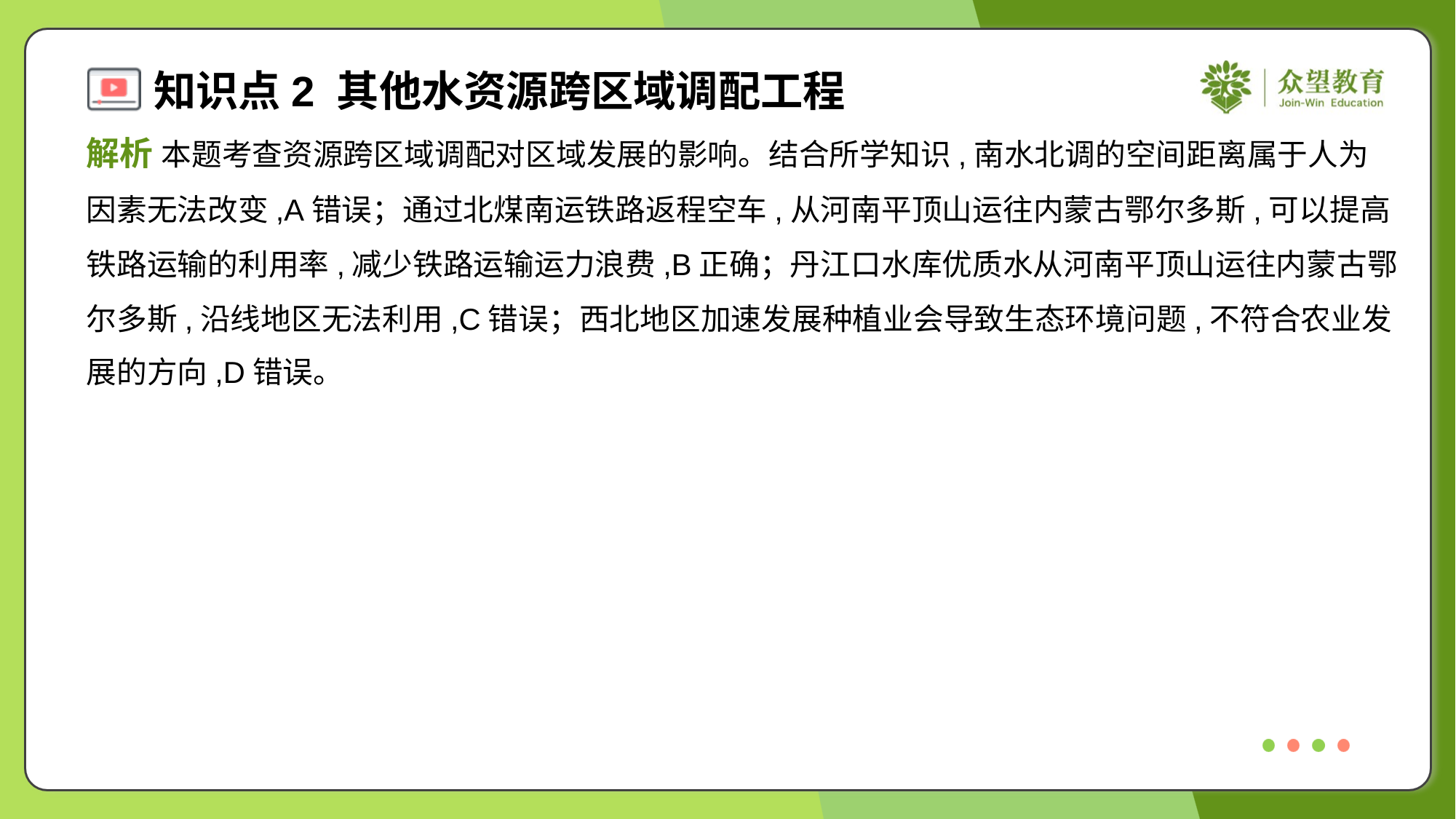

解析 本题考查资源跨区域调配对区域发展的影响。结合所学知识,南水北调的空间距离属于人为
因素无法改变,A错误；通过北煤南运铁路返程空车,从河南平顶山运往内蒙古鄂尔多斯,可以提高
铁路运输的利用率,减少铁路运输运力浪费,B正确；丹江口水库优质水从河南平顶山运往内蒙古鄂
尔多斯,沿线地区无法利用,C错误；西北地区加速发展种植业会导致生态环境问题,不符合农业发
展的方向,D错误。